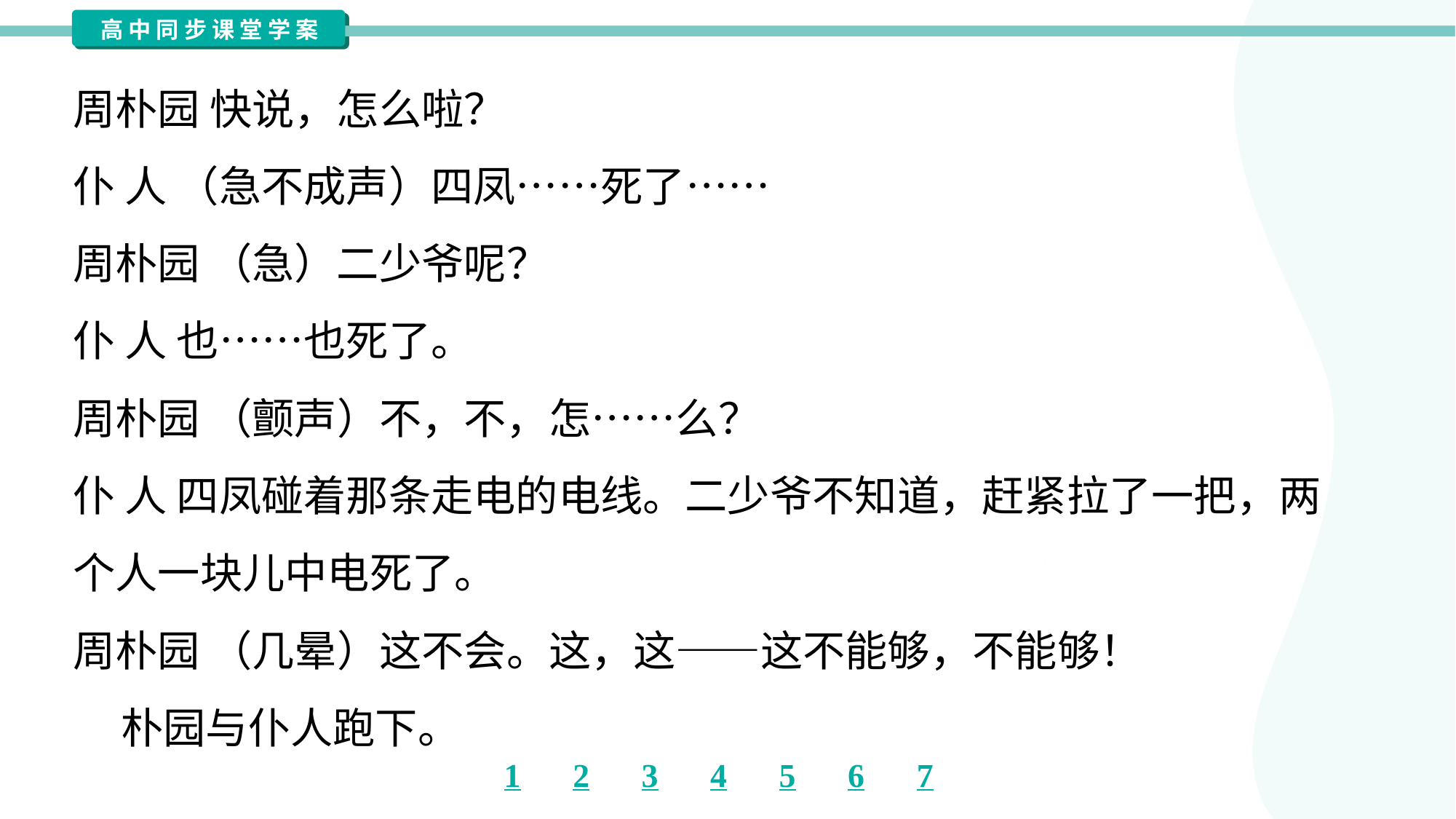

周朴园 快说，怎么啦？
仆 人 （急不成声）四凤……死了……
周朴园 （急）二少爷呢？
仆 人 也……也死了。
周朴园 （颤声）不，不，怎……么？
仆 人 四凤碰着那条走电的电线。二少爷不知道，赶紧拉了一把，两
个人一块儿中电死了。
周朴园 （几晕）这不会。这，这——这不能够，不能够！
    朴园与仆人跑下。